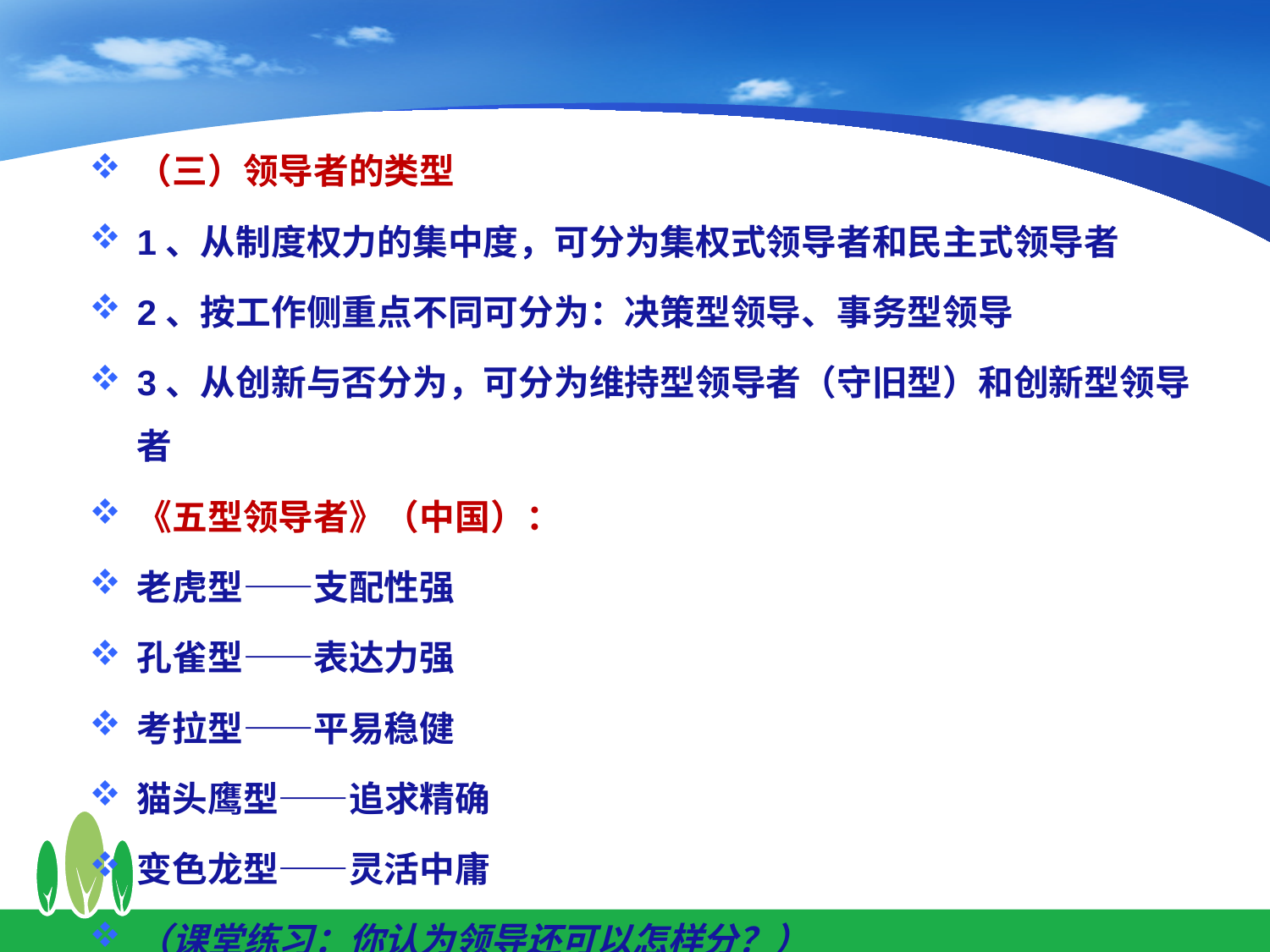

（三）领导者的类型
1、从制度权力的集中度，可分为集权式领导者和民主式领导者
2、按工作侧重点不同可分为：决策型领导、事务型领导
3、从创新与否分为，可分为维持型领导者（守旧型）和创新型领导者
《五型领导者》（中国）：
老虎型——支配性强
孔雀型——表达力强
考拉型——平易稳健
猫头鹰型——追求精确
变色龙型——灵活中庸
（课堂练习：你认为领导还可以怎样分？）

48